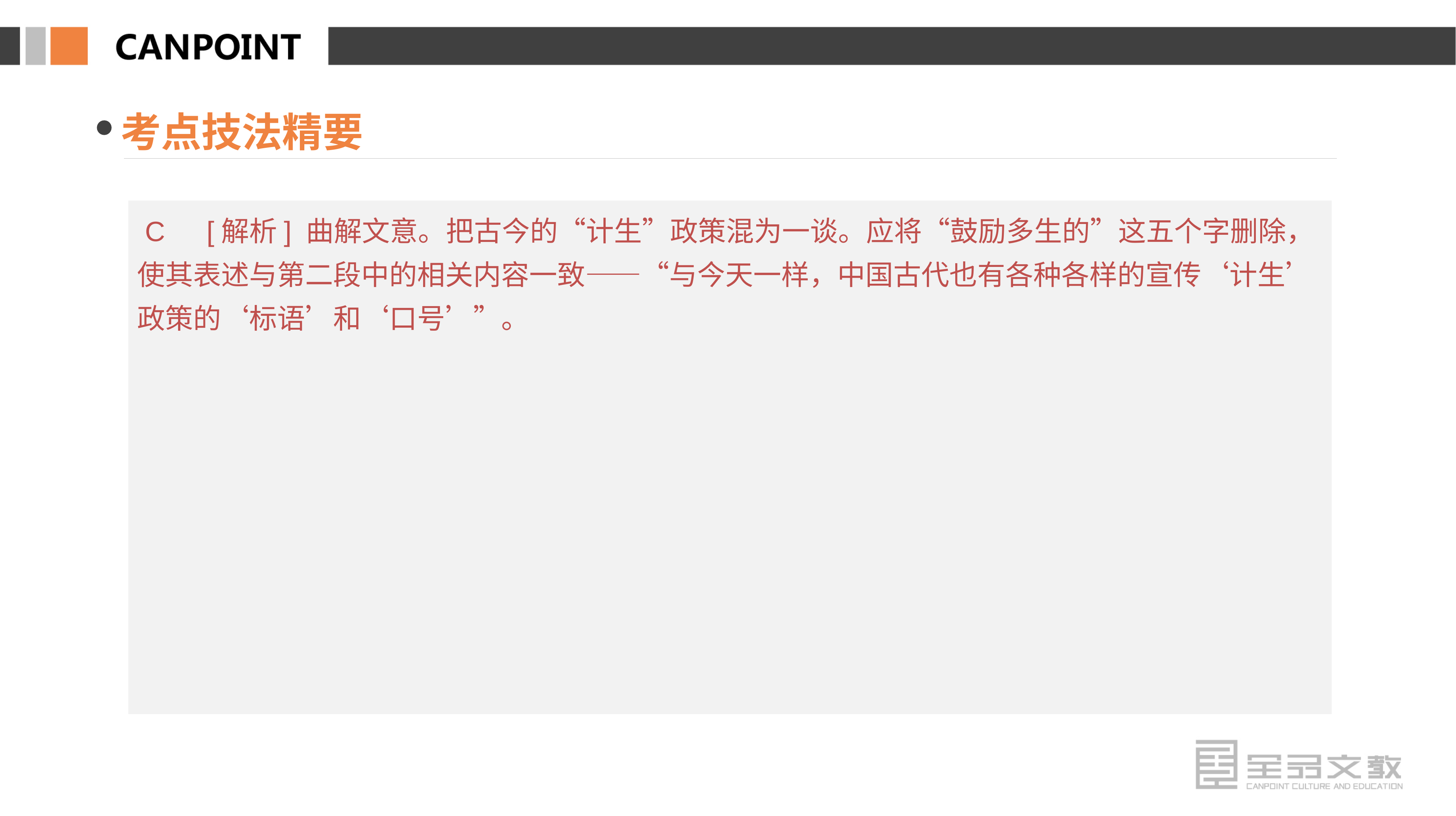

考点技法精要

 C　[解析] 曲解文意。把古今的“计生”政策混为一谈。应将“鼓励多生的”这五个字删除，使其表述与第二段中的相关内容一致——“与今天一样，中国古代也有各种各样的宣传‘计生’政策的‘标语’和‘口号’”。